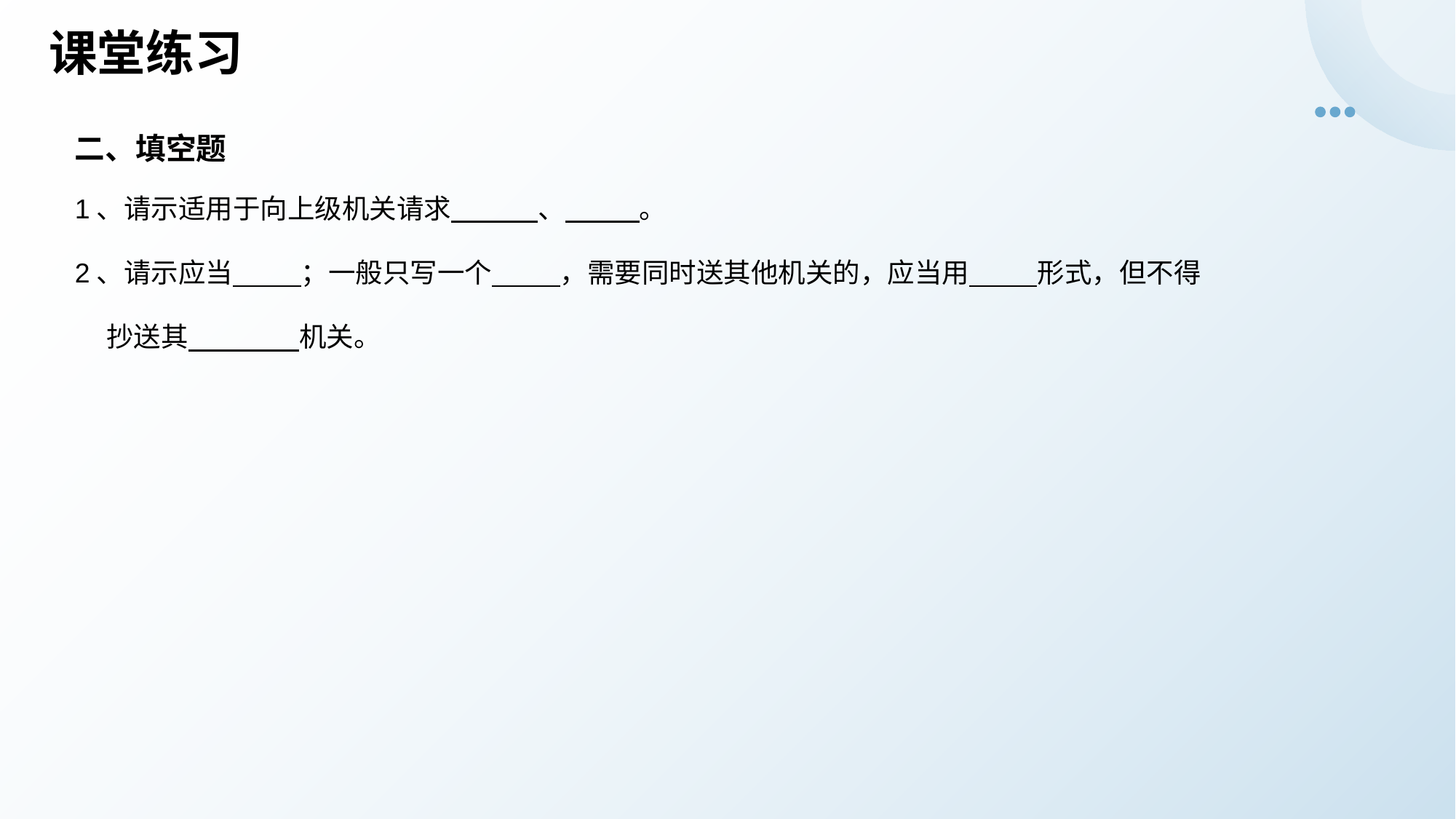

# 课堂练习
二、填空题
1、请示适用于向上级机关请求              、            。
2、请示应当           ；一般只写一个           ，需要同时送其他机关的，应当用           形式，但不得
    抄送其                  机关。